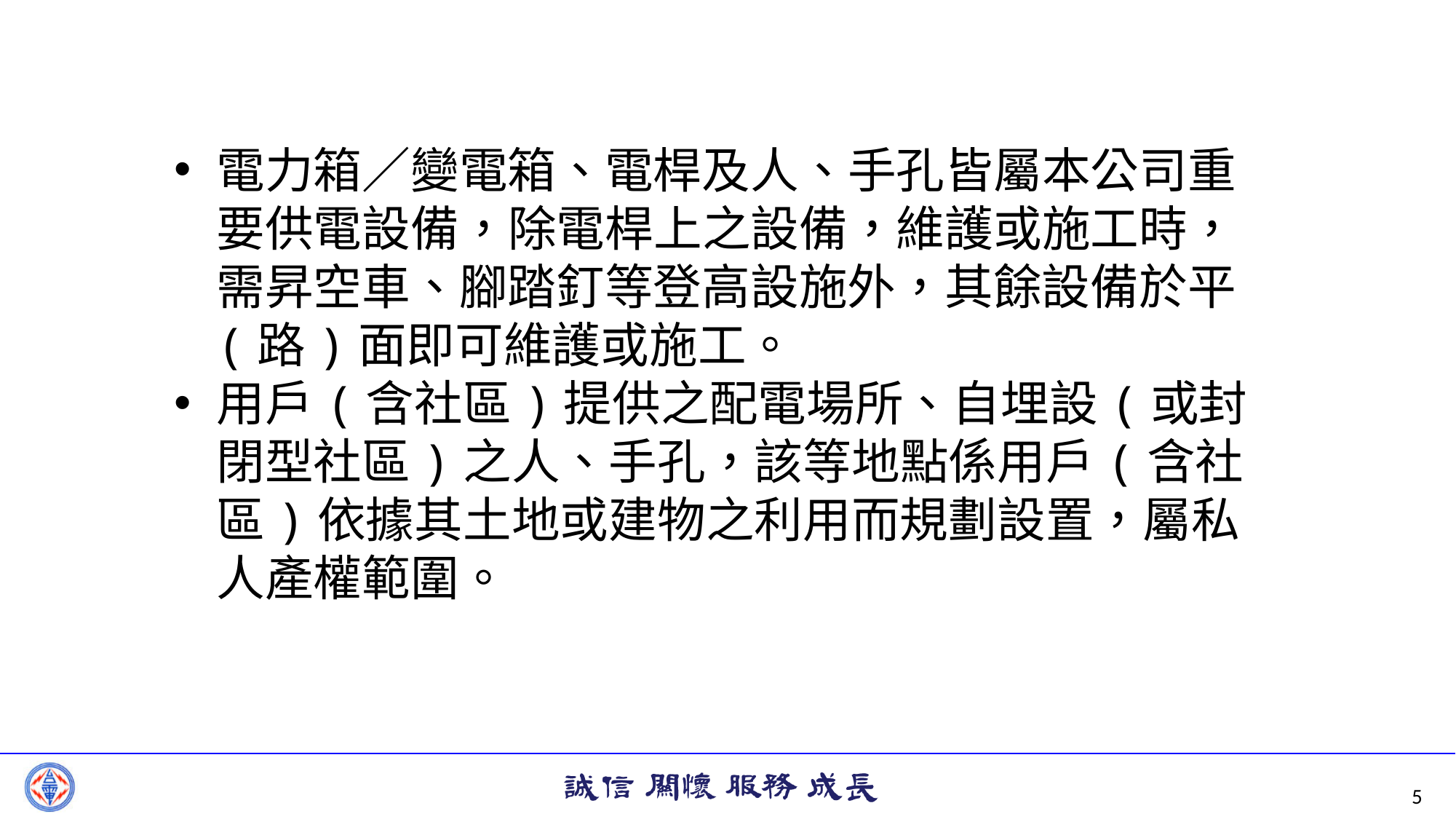

電力箱／變電箱、電桿及人、手孔皆屬本公司重要供電設備，除電桿上之設備，維護或施工時，需昇空車、腳踏釘等登高設施外，其餘設備於平(路)面即可維護或施工。
用戶(含社區)提供之配電場所、自埋設(或封閉型社區)之人、手孔，該等地點係用戶(含社區)依據其土地或建物之利用而規劃設置，屬私人產權範圍。